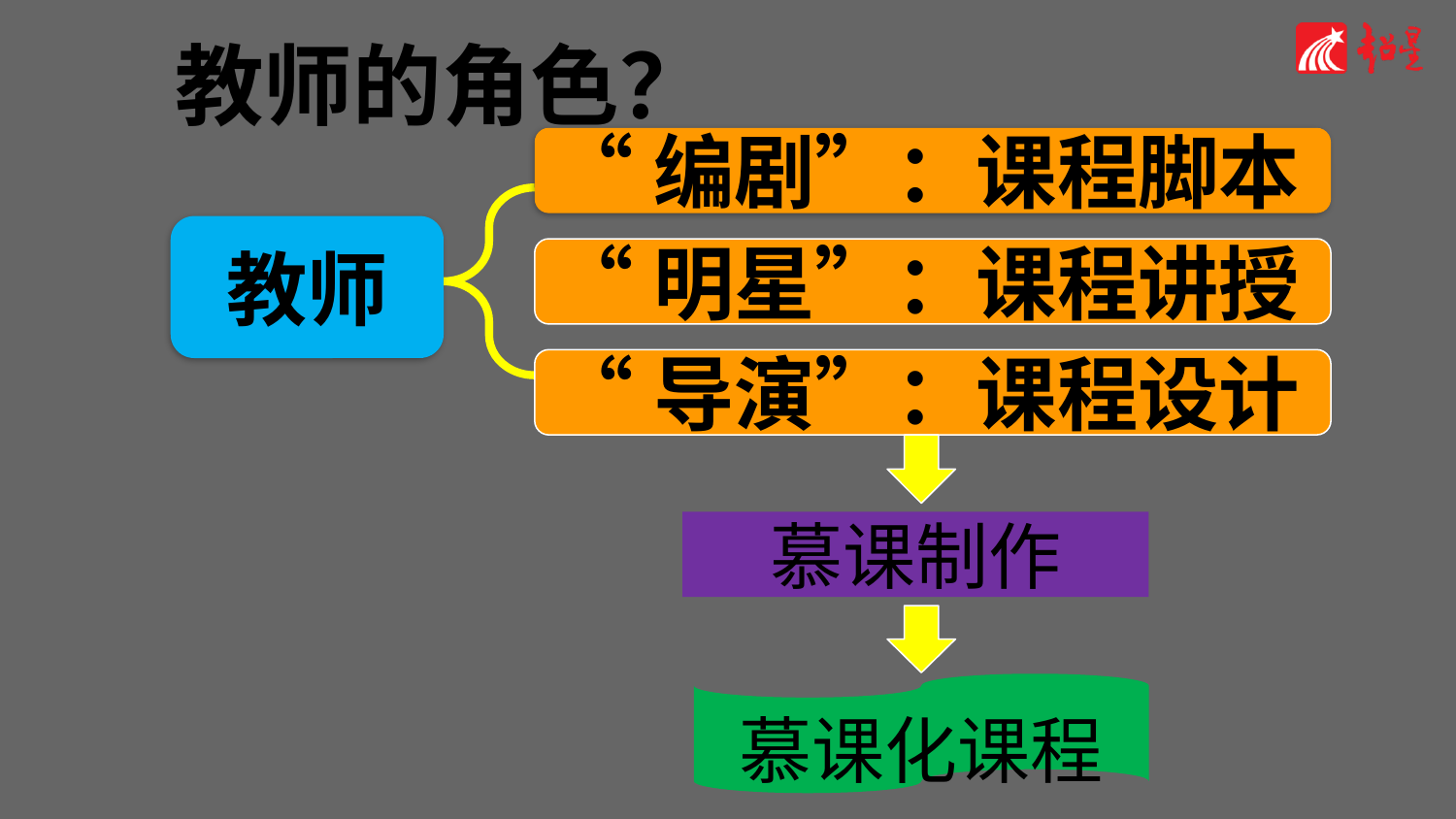

教师的角色？
“编剧”：课程脚本

教师
“明星”：课程讲授
“导演”：课程设计

慕课制作

慕课化课程